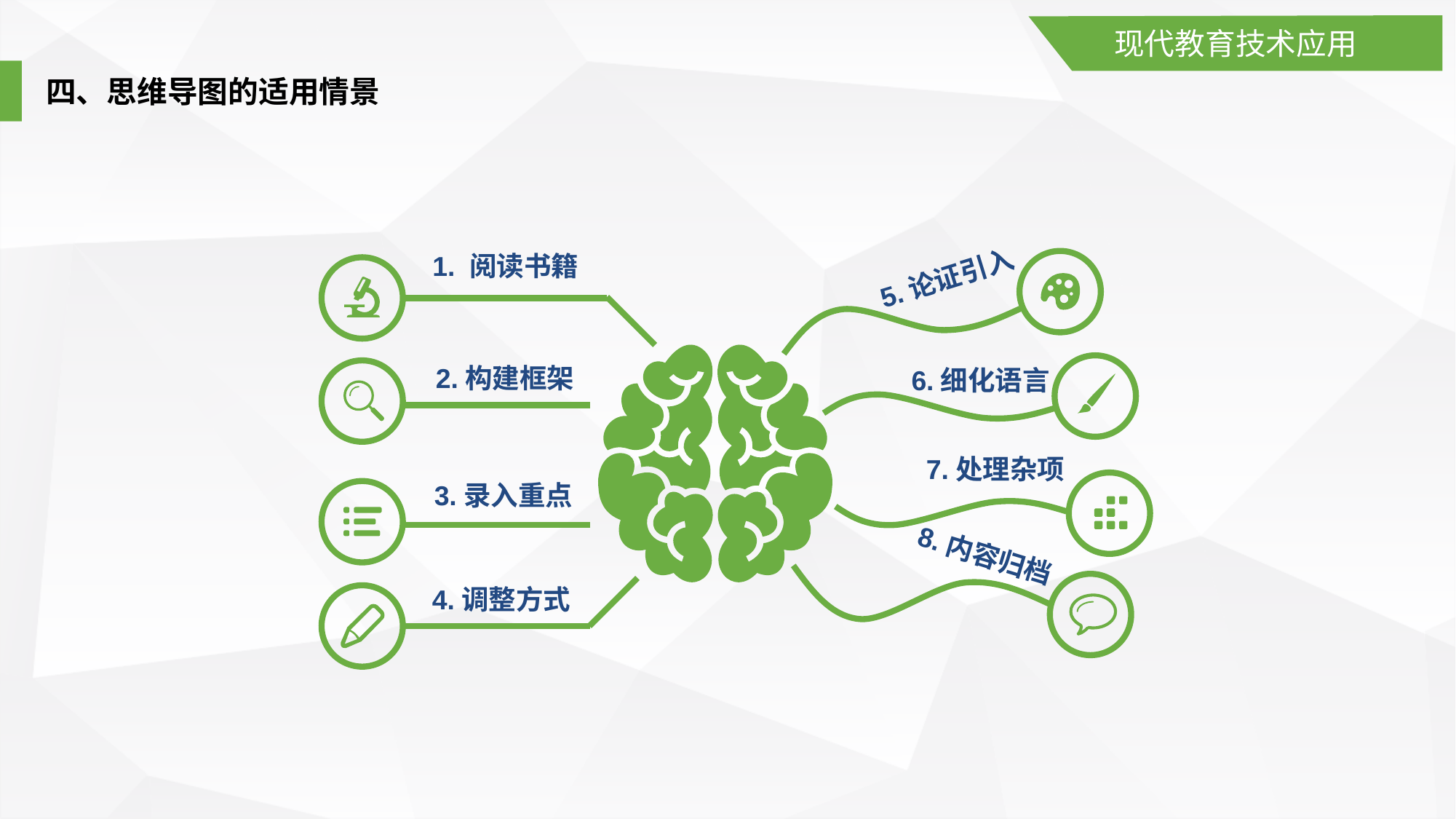

现代教育技术应用

四、思维导图的适用情景
1. 阅读书籍

5.论证引入

2.构建框架
6.细化语言

7.处理杂项

3.录入重点

8.内容归档

4.调整方式